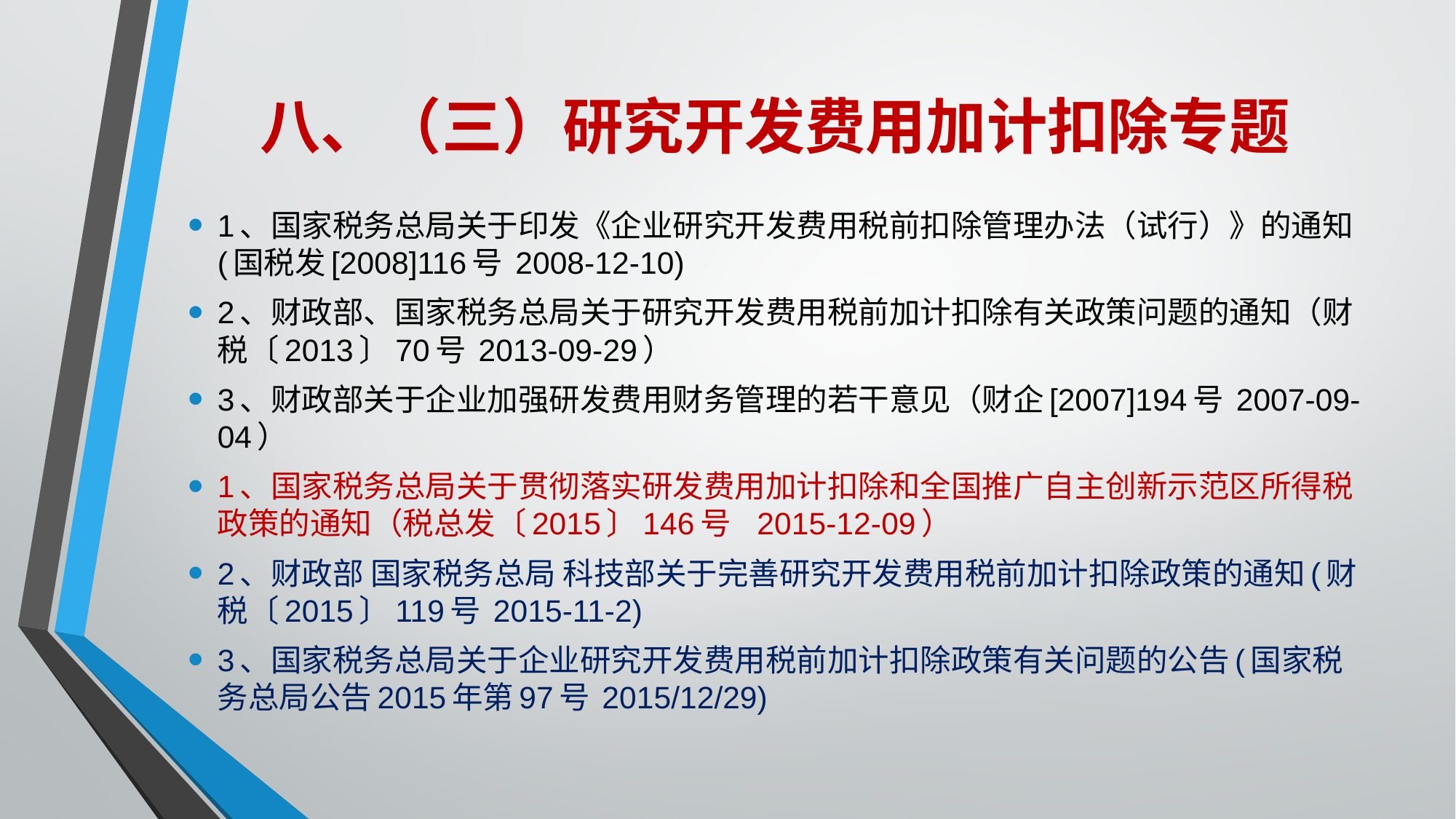

# 八、（三）研究开发费用加计扣除专题
1、国家税务总局关于印发《企业研究开发费用税前扣除管理办法（试行）》的通知(国税发[2008]116号 2008-12-10)
2、财政部、国家税务总局关于研究开发费用税前加计扣除有关政策问题的通知（财税〔2013〕70号 2013-09-29）
3、财政部关于企业加强研发费用财务管理的若干意见（财企[2007]194号 2007-09-04）
1、国家税务总局关于贯彻落实研发费用加计扣除和全国推广自主创新示范区所得税政策的通知（税总发〔2015〕146号   2015-12-09）
2、财政部 国家税务总局 科技部关于完善研究开发费用税前加计扣除政策的通知(财税〔2015〕119号 2015-11-2)
3、国家税务总局关于企业研究开发费用税前加计扣除政策有关问题的公告(国家税务总局公告2015年第97号 2015/12/29)